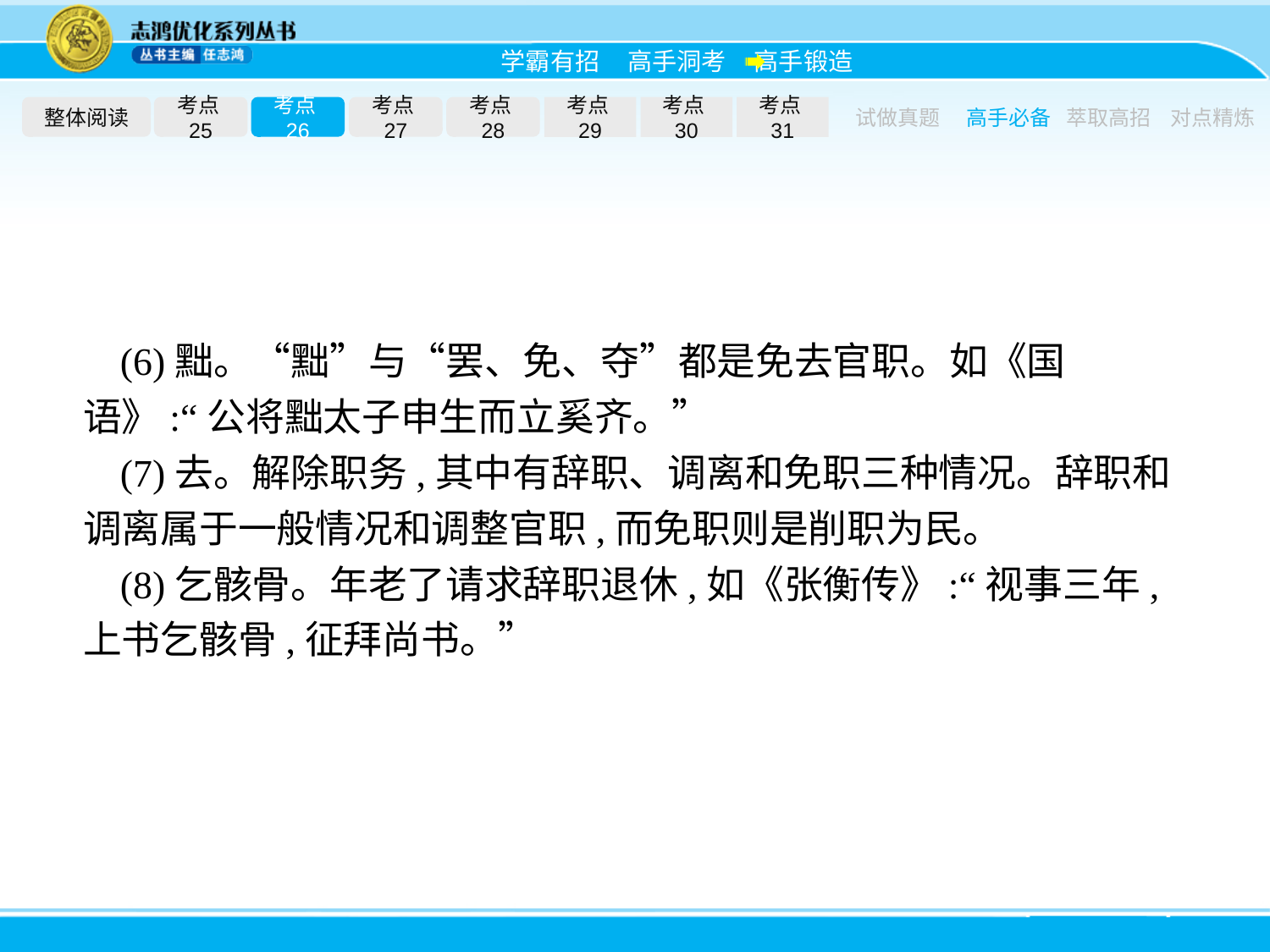

整体阅读
考点25
考点26
考点27
考点28
考点29
考点30
考点31
试做真题
高手必备
萃取高招
对点精炼
(6)黜。“黜”与“罢、免、夺”都是免去官职。如《国语》:“公将黜太子申生而立奚齐。”
(7)去。解除职务,其中有辞职、调离和免职三种情况。辞职和调离属于一般情况和调整官职,而免职则是削职为民。
(8)乞骸骨。年老了请求辞职退休,如《张衡传》:“视事三年,上书乞骸骨,征拜尚书。”